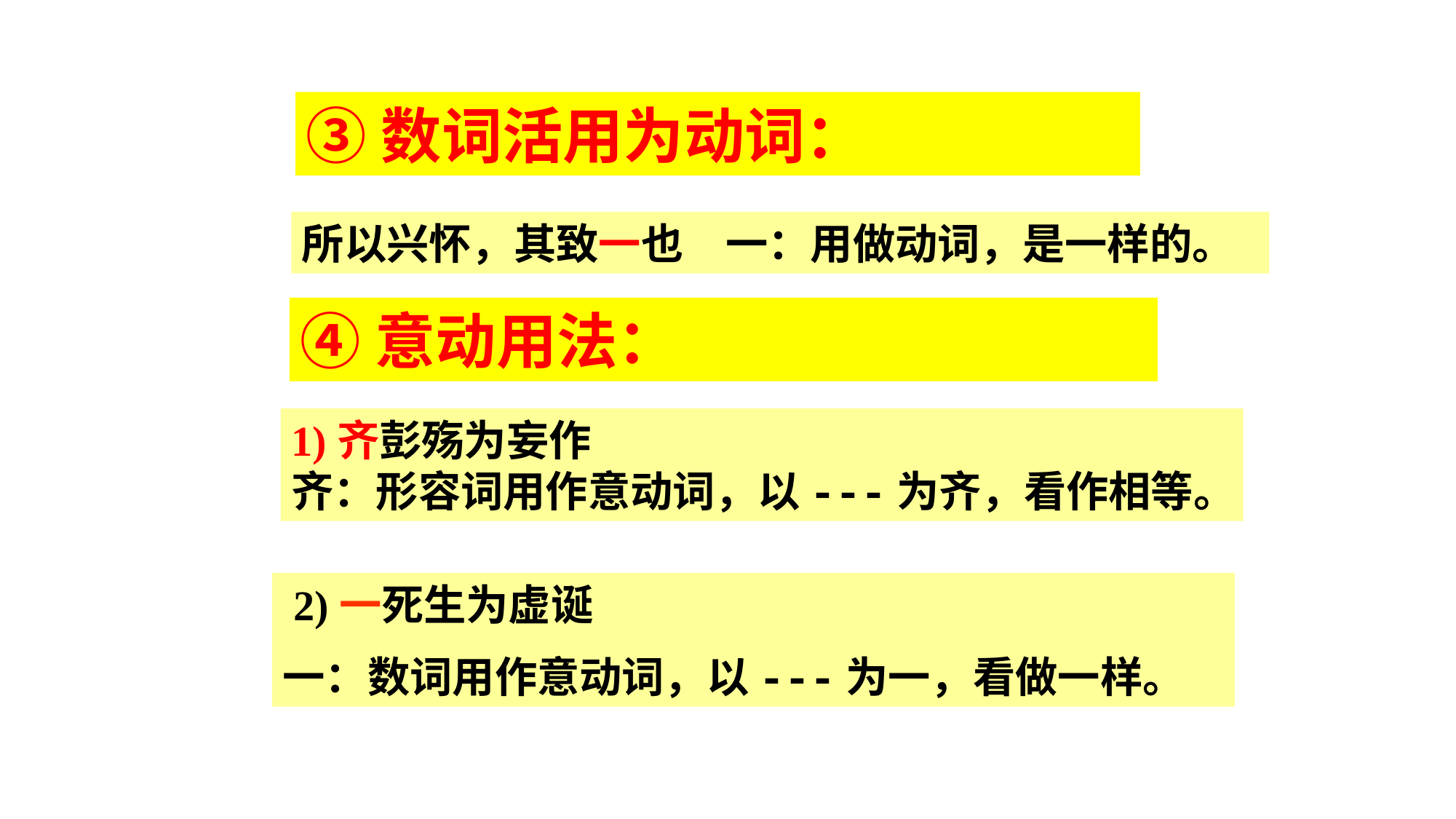

③数词活用为动词：
所以兴怀，其致一也　一：用做动词，是一样的。
④意动用法：
1)齐彭殇为妄作
齐：形容词用作意动词，以---为齐，看作相等。
 2)一死生为虚诞
一：数词用作意动词，以---为一，看做一样。